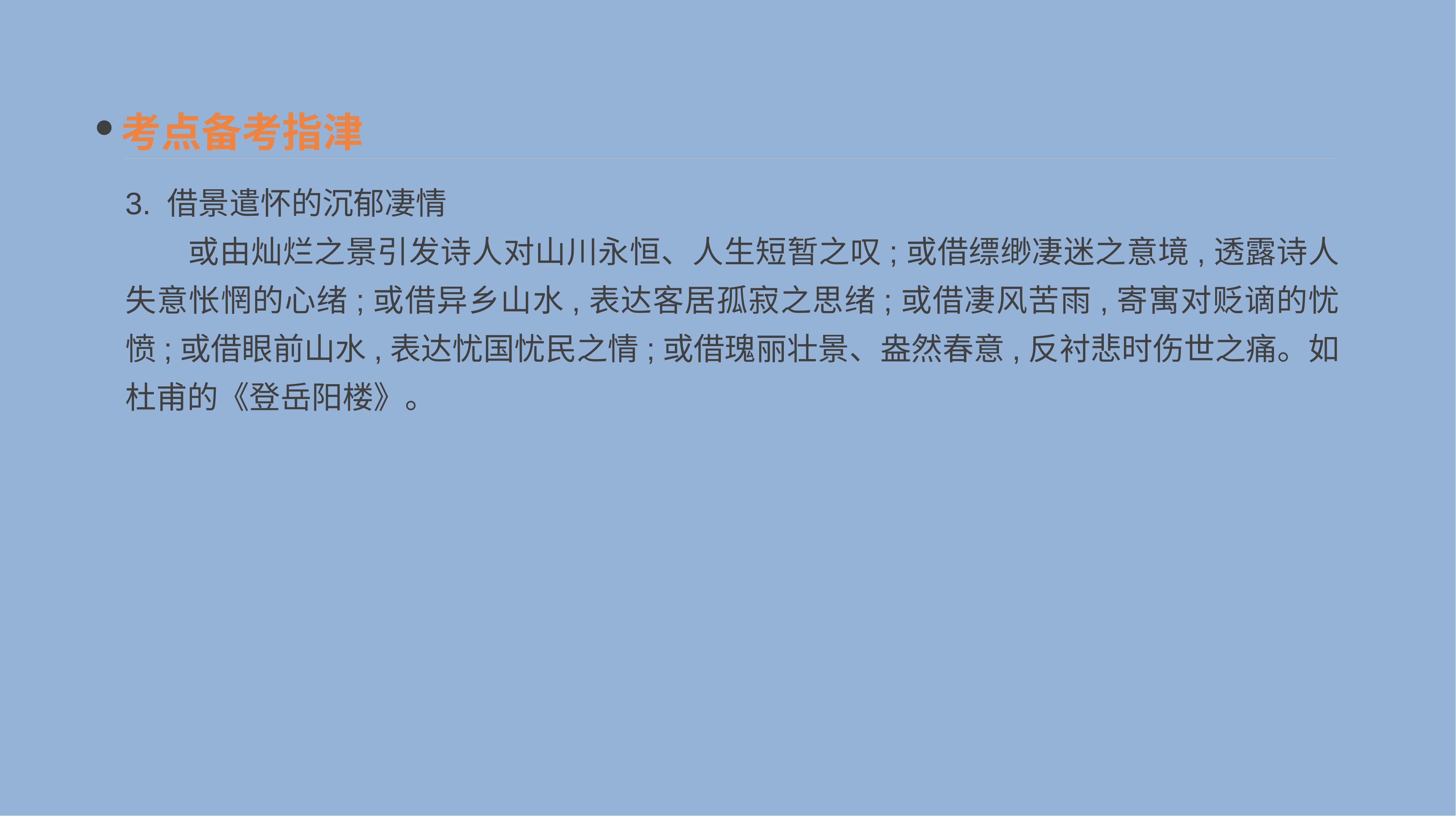

考点备考指津

3. 借景遣怀的沉郁凄情
　　或由灿烂之景引发诗人对山川永恒、人生短暂之叹;或借缥缈凄迷之意境,透露诗人失意怅惘的心绪;或借异乡山水,表达客居孤寂之思绪;或借凄风苦雨,寄寓对贬谪的忧愤;或借眼前山水,表达忧国忧民之情;或借瑰丽壮景、盎然春意,反衬悲时伤世之痛。如杜甫的《登岳阳楼》。